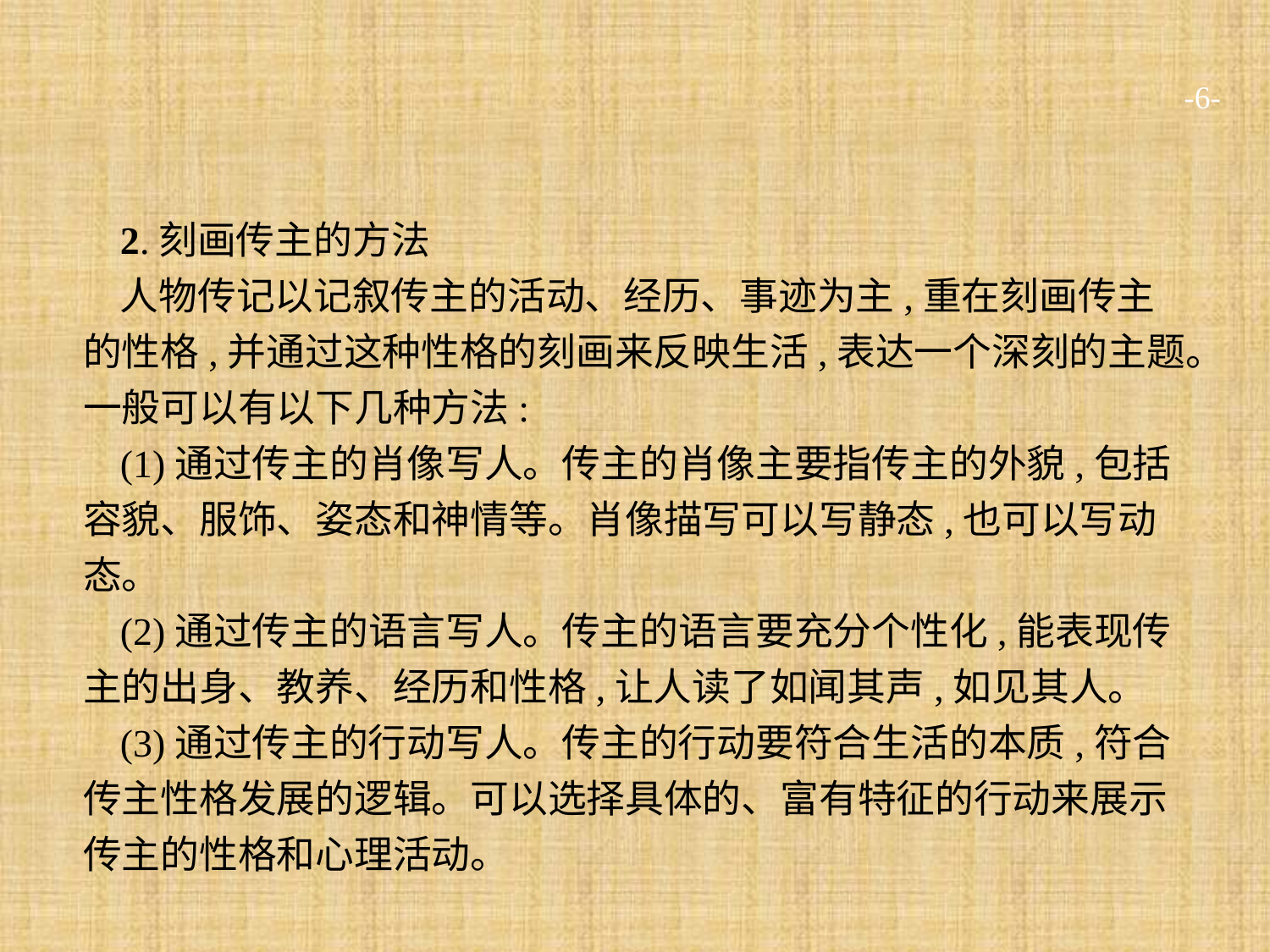

-6-
2.刻画传主的方法
人物传记以记叙传主的活动、经历、事迹为主,重在刻画传主的性格,并通过这种性格的刻画来反映生活,表达一个深刻的主题。一般可以有以下几种方法:
(1)通过传主的肖像写人。传主的肖像主要指传主的外貌,包括容貌、服饰、姿态和神情等。肖像描写可以写静态,也可以写动态。
(2)通过传主的语言写人。传主的语言要充分个性化,能表现传主的出身、教养、经历和性格,让人读了如闻其声,如见其人。
(3)通过传主的行动写人。传主的行动要符合生活的本质,符合传主性格发展的逻辑。可以选择具体的、富有特征的行动来展示传主的性格和心理活动。